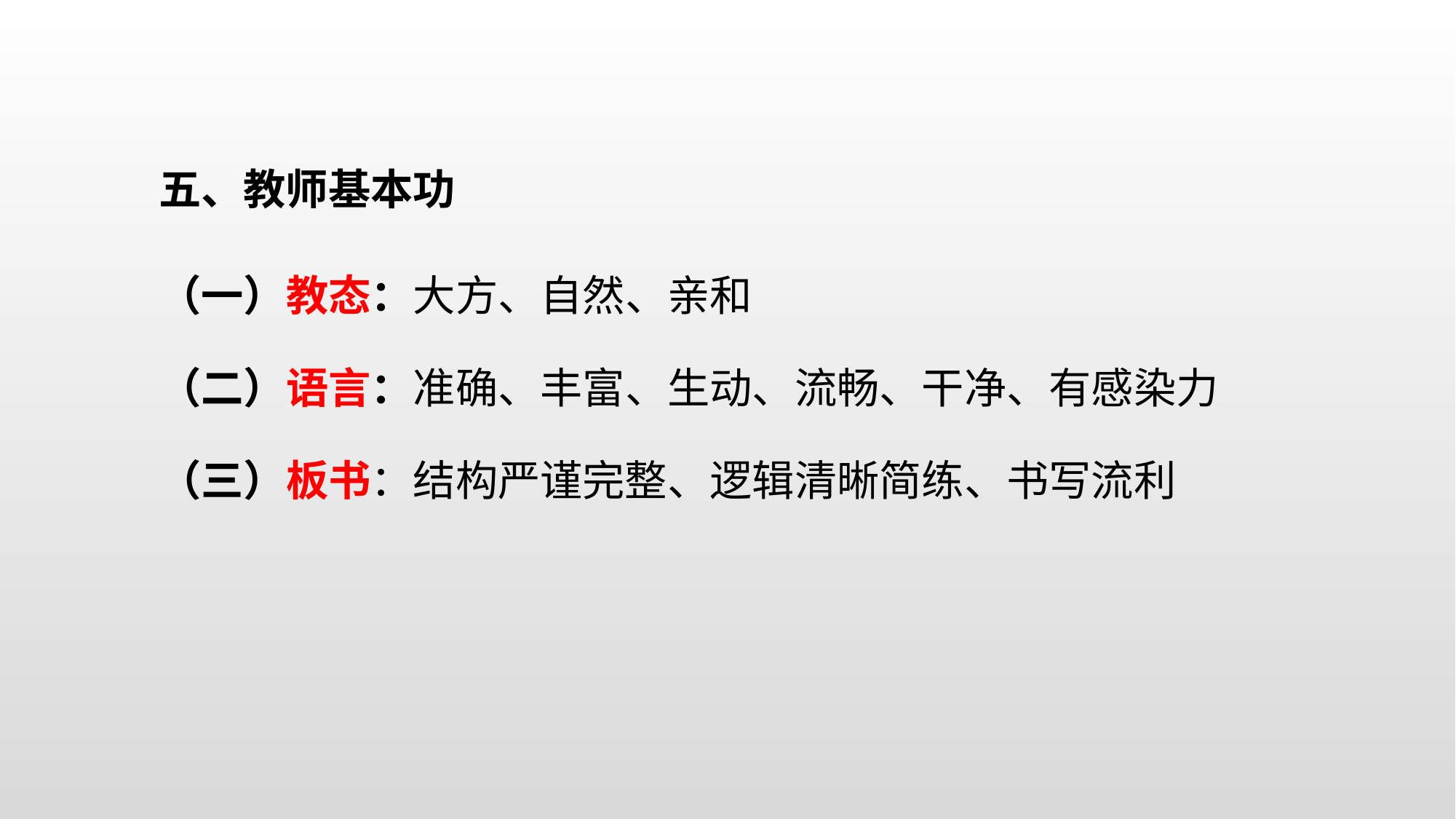

五、教师基本功
（一）教态：大方、自然、亲和
（二）语言：准确、丰富、生动、流畅、干净、有感染力
（三）板书：结构严谨完整、逻辑清晰简练、书写流利